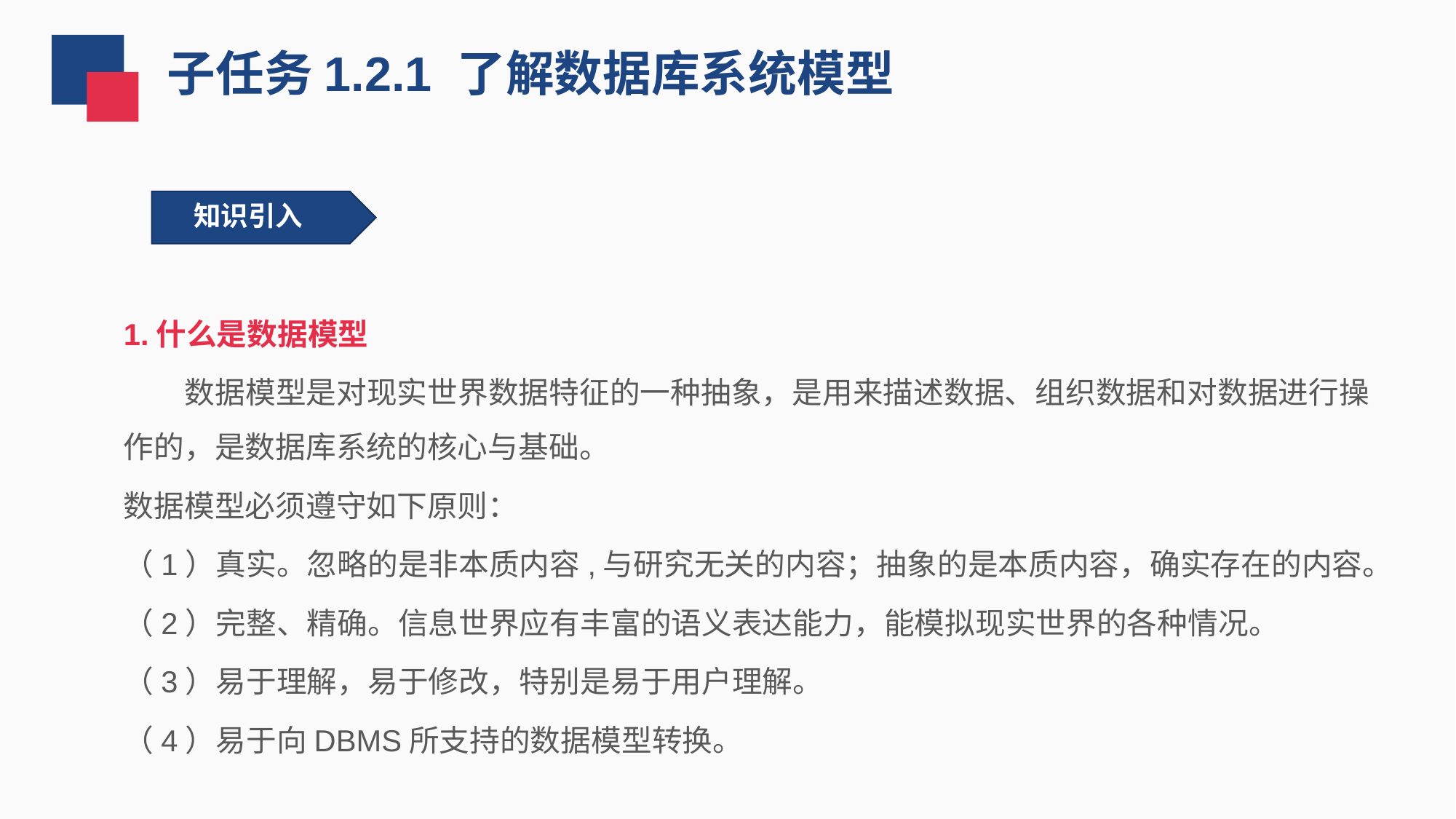

子任务1.2.1 了解数据库系统模型

    知识引入
1.什么是数据模型
        数据模型是对现实世界数据特征的⼀种抽象，是用来描述数据、组织数据和对数据进⾏操作的，是数据库系统的核心与基础。
数据模型必须遵守如下原则：
（1）真实。忽略的是非本质内容,与研究无关的内容；抽象的是本质内容，确实存在的内容。
（2）完整、精确。信息世界应有丰富的语义表达能力，能模拟现实世界的各种情况。
（3）易于理解，易于修改，特别是易于用户理解。
（4）易于向DBMS所支持的数据模型转换。